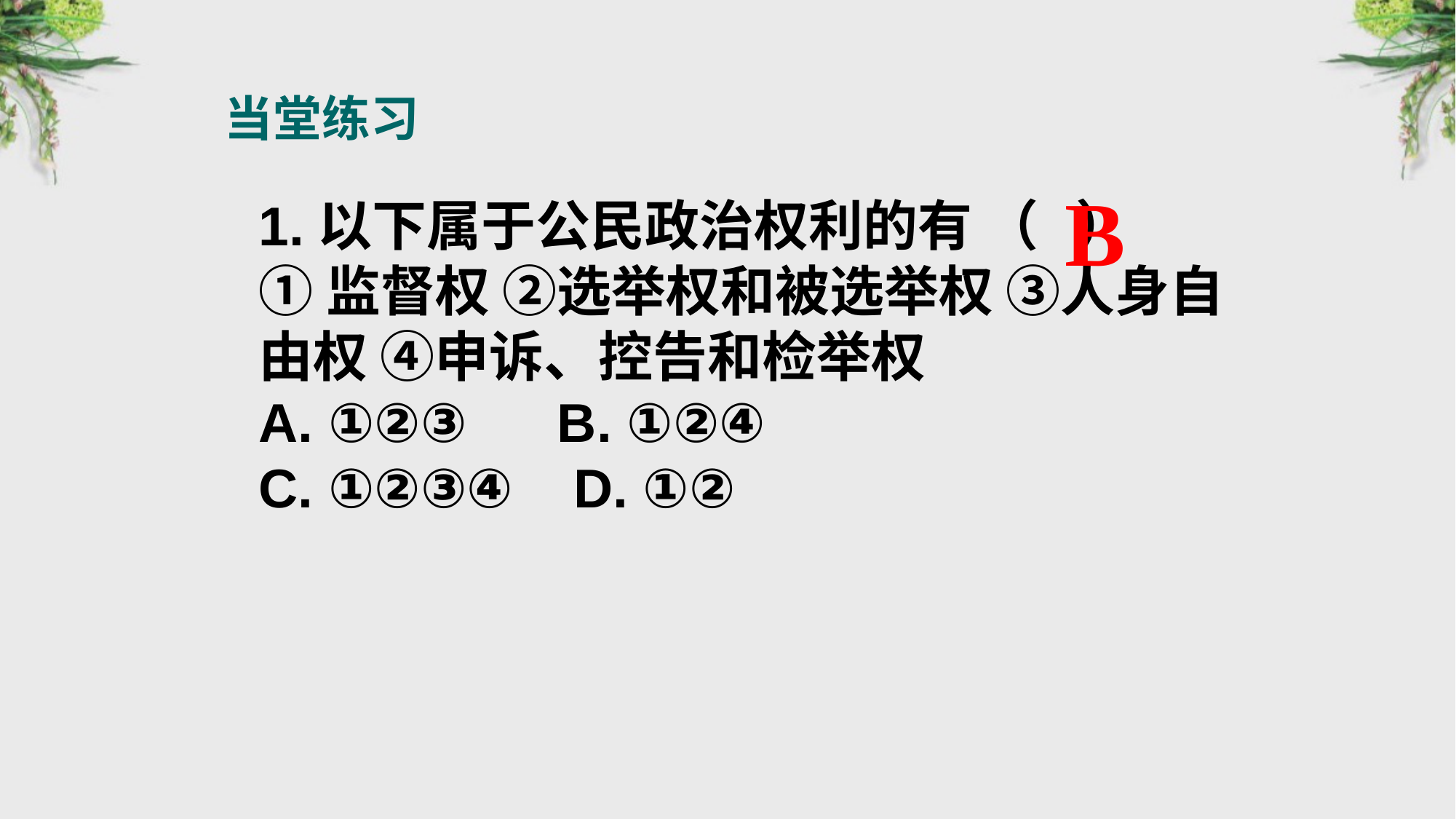

当堂练习
B
1.以下属于公民政治权利的有 （   ）
①监督权 ②选举权和被选举权 ③人身自由权 ④申诉、控告和检举权
A. ①②③      B. ①②④
C. ①②③④    D. ①②